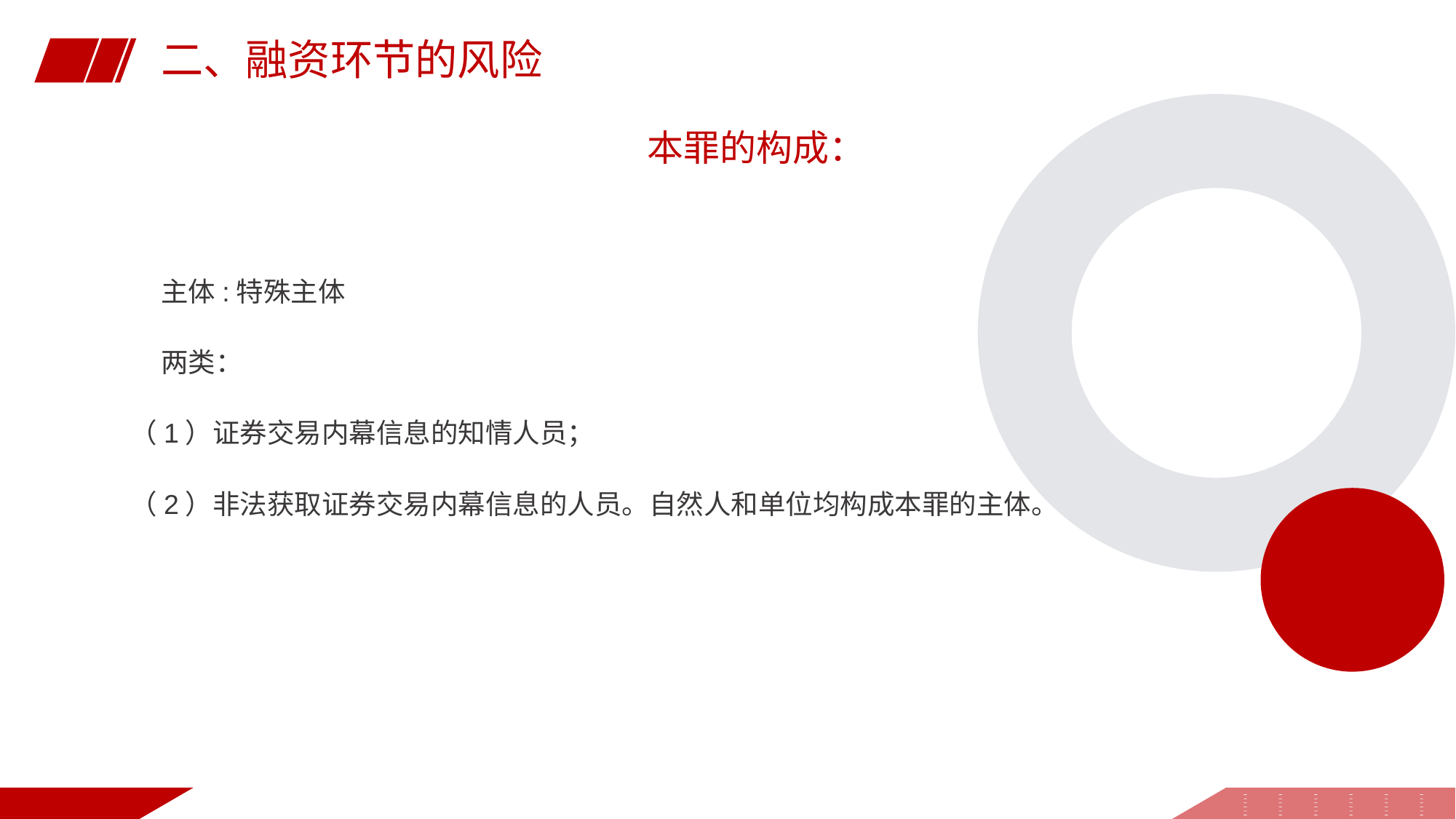

二、融资环节的风险

      本罪的构成：
    主体:特殊主体
    两类：
（1）证券交易内幕信息的知情人员；
（2）非法获取证券交易内幕信息的人员。自然人和单位均构成本罪的主体。